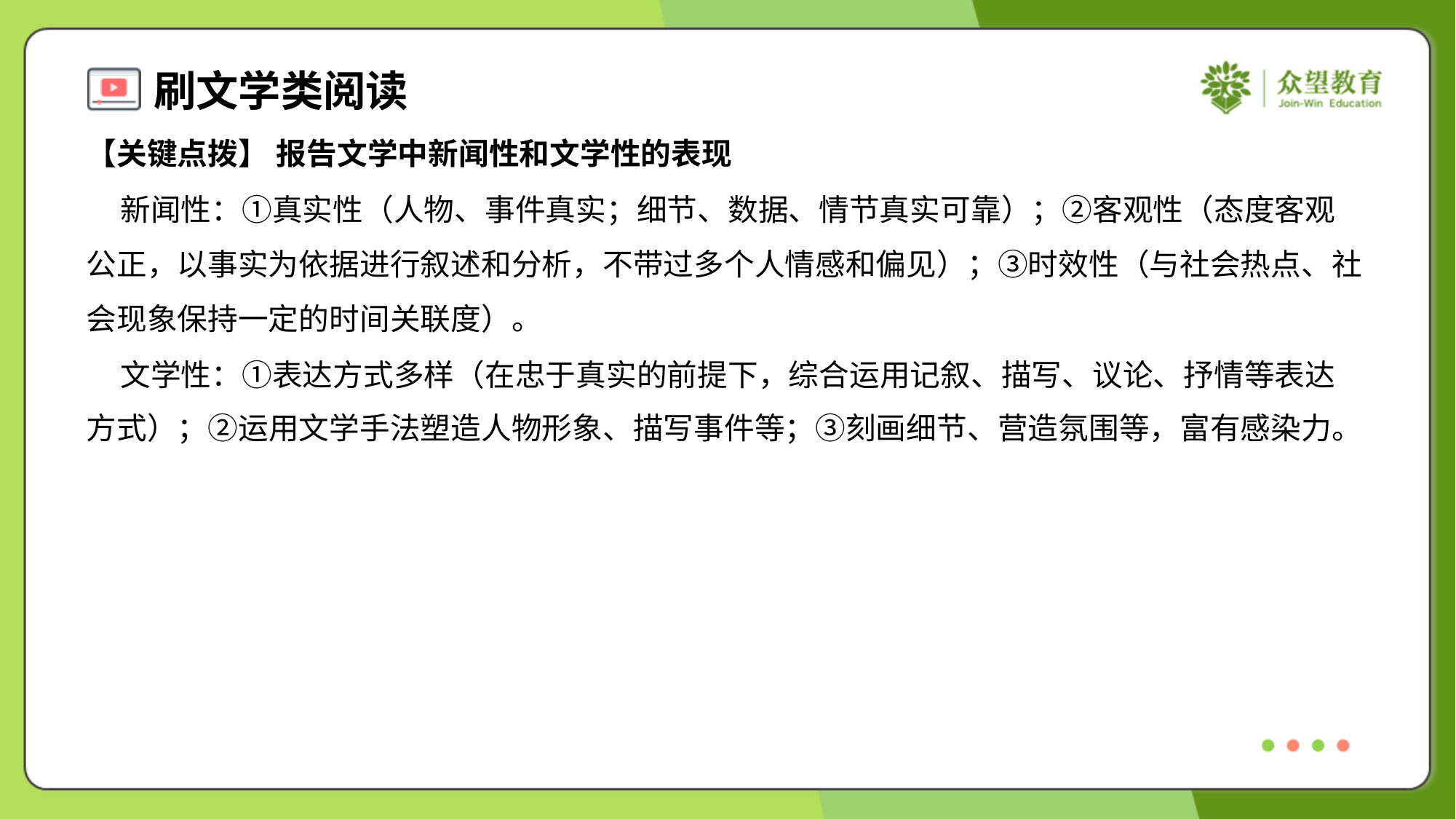

【关键点拨】 报告文学中新闻性和文学性的表现
    新闻性：①真实性（人物、事件真实；细节、数据、情节真实可靠）；②客观性（态度客观
公正，以事实为依据进行叙述和分析，不带过多个人情感和偏见）；③时效性（与社会热点、社
会现象保持一定的时间关联度）。
    文学性：①表达方式多样（在忠于真实的前提下，综合运用记叙、描写、议论、抒情等表达
方式）；②运用文学手法塑造人物形象、描写事件等；③刻画细节、营造氛围等，富有感染力。